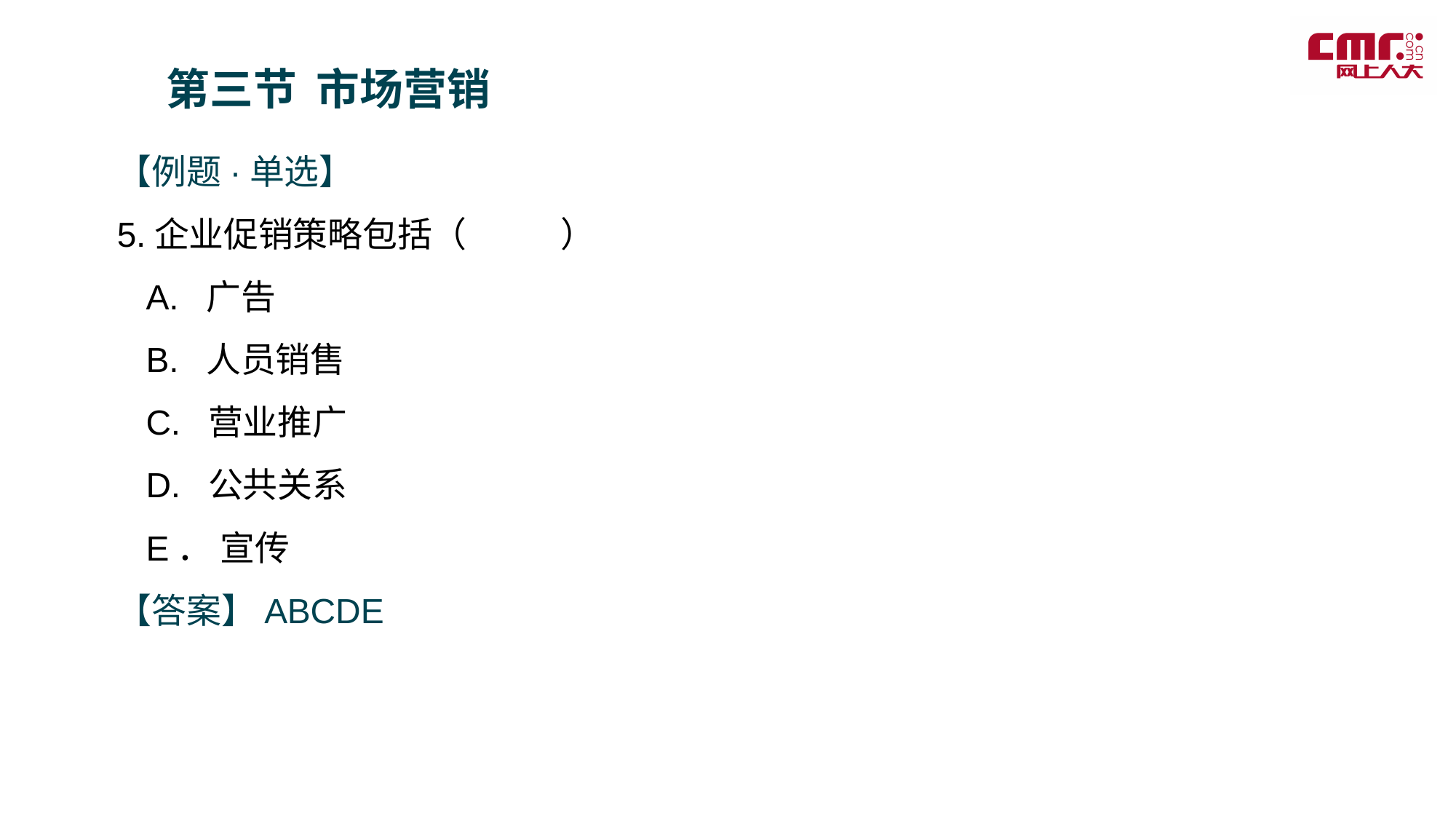

第三节  市场营销
【例题·单选】
5.企业促销策略包括（            ）
   A.  广告
   B.  人员销售
   C.  营业推广
   D.  公共关系
   E． 宣传
【答案】ABCDE